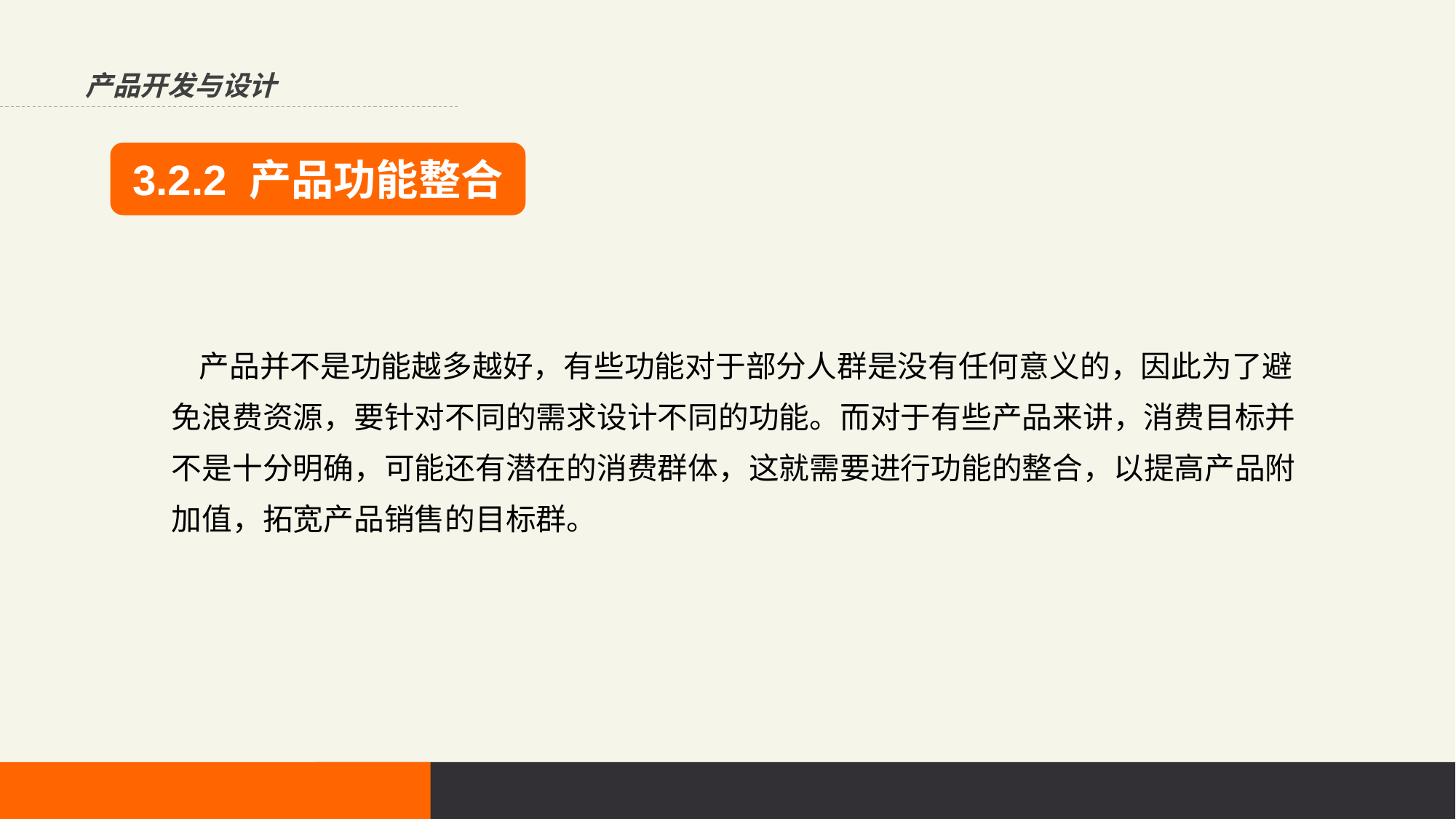

产品开发与设计
3.2.2 产品功能整合
   产品并不是功能越多越好，有些功能对于部分人群是没有任何意义的，因此为了避免浪费资源，要针对不同的需求设计不同的功能。而对于有些产品来讲，消费目标并不是十分明确，可能还有潜在的消费群体，这就需要进行功能的整合，以提高产品附加值，拓宽产品销售的目标群。